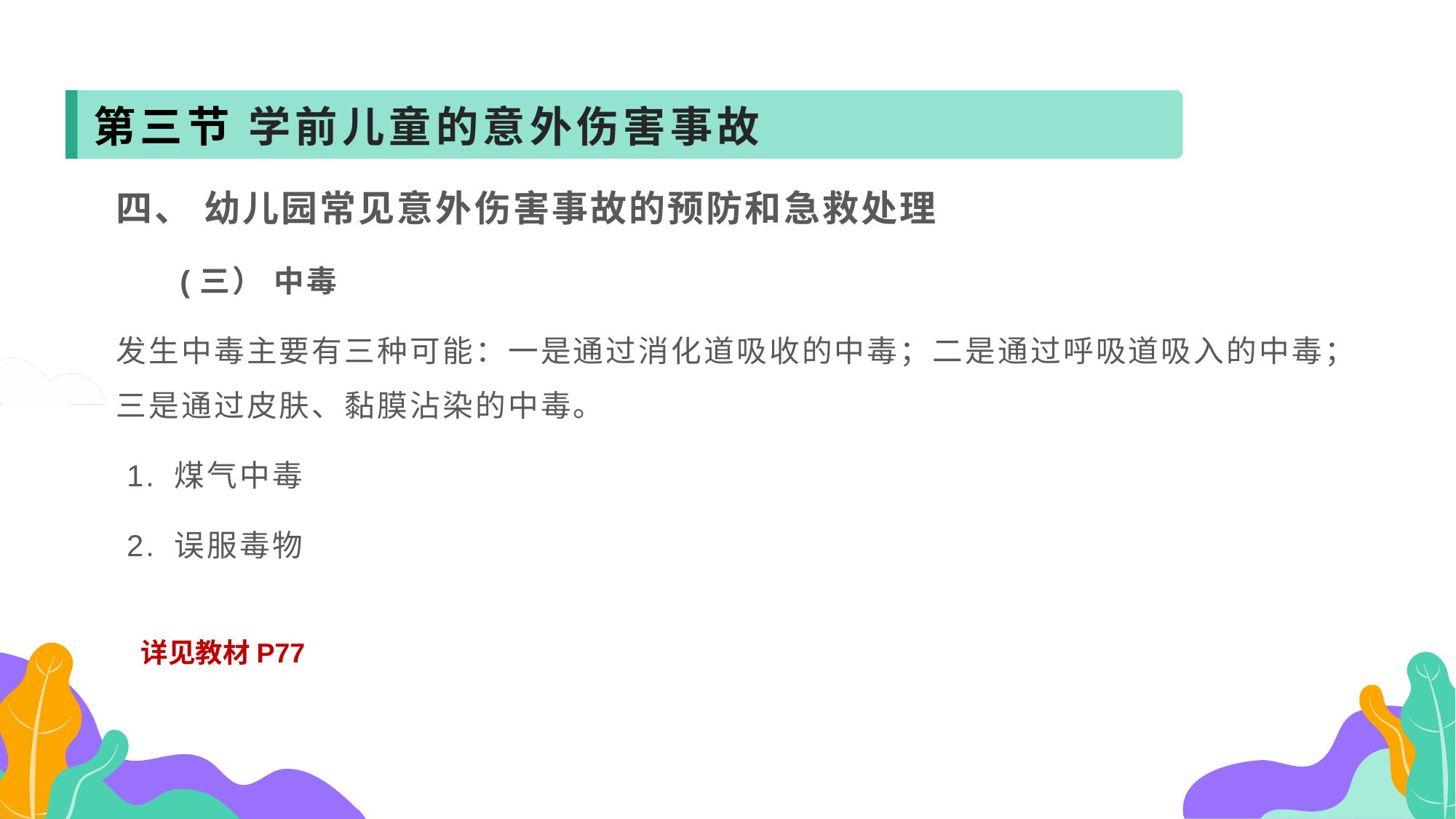

第三节 学前儿童的意外伤害事故
四、 幼儿园常见意外伤害事故的预防和急救处理
      (三） 中毒
发生中毒主要有三种可能：一是通过消化道吸收的中毒；二是通过呼吸道吸入的中毒；三是通过皮肤、黏膜沾染的中毒。
 1. 煤气中毒
 2. 误服毒物
详见教材P77